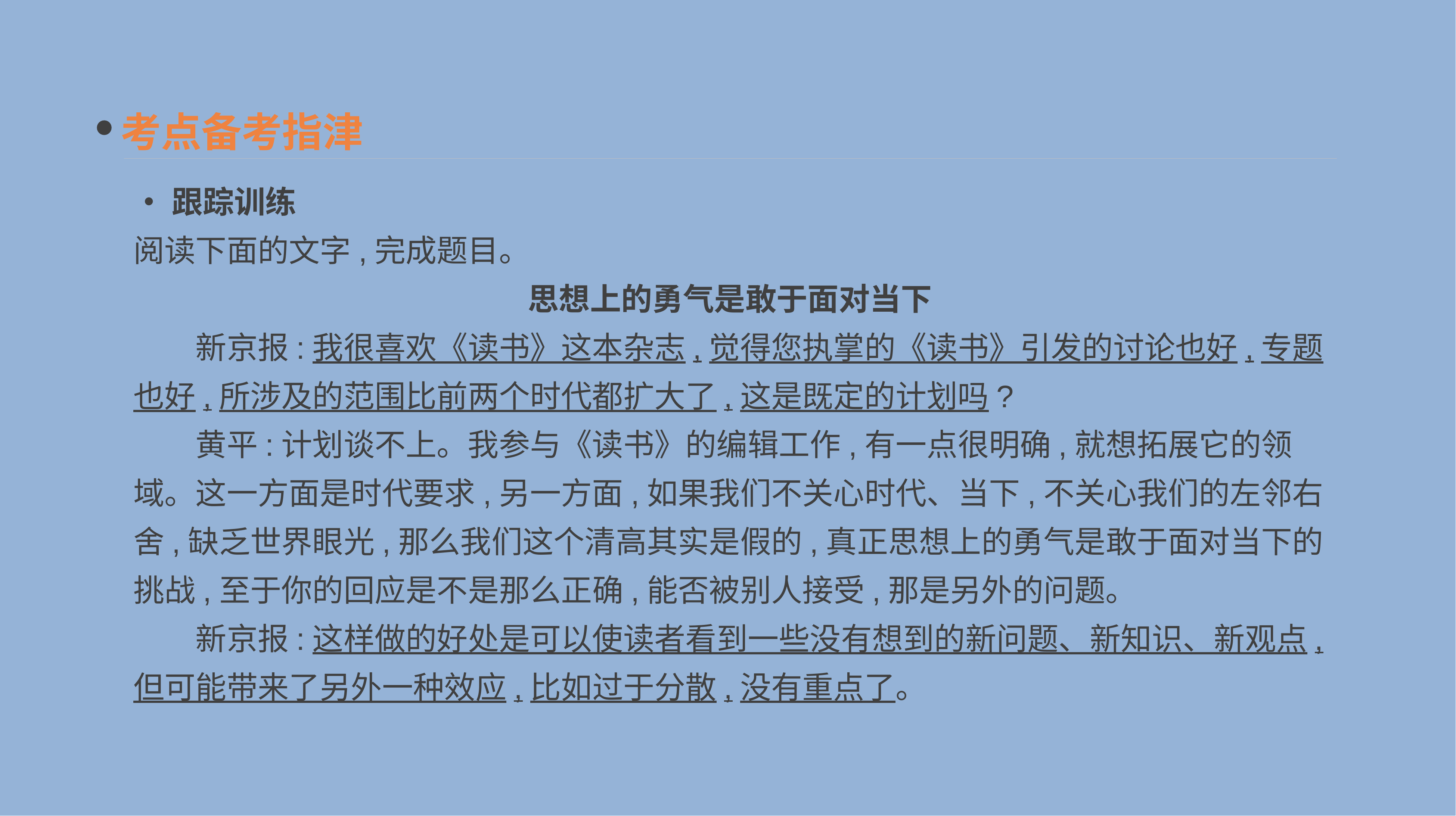

考点备考指津

•跟踪训练
阅读下面的文字,完成题目。
思想上的勇气是敢于面对当下
　　新京报:我很喜欢《读书》这本杂志,觉得您执掌的《读书》引发的讨论也好,专题也好,所涉及的范围比前两个时代都扩大了,这是既定的计划吗?
　　黄平:计划谈不上。我参与《读书》的编辑工作,有一点很明确,就想拓展它的领域。这一方面是时代要求,另一方面,如果我们不关心时代、当下,不关心我们的左邻右舍,缺乏世界眼光,那么我们这个清高其实是假的,真正思想上的勇气是敢于面对当下的挑战,至于你的回应是不是那么正确,能否被别人接受,那是另外的问题。
　　新京报:这样做的好处是可以使读者看到一些没有想到的新问题、新知识、新观点,但可能带来了另外一种效应,比如过于分散,没有重点了。